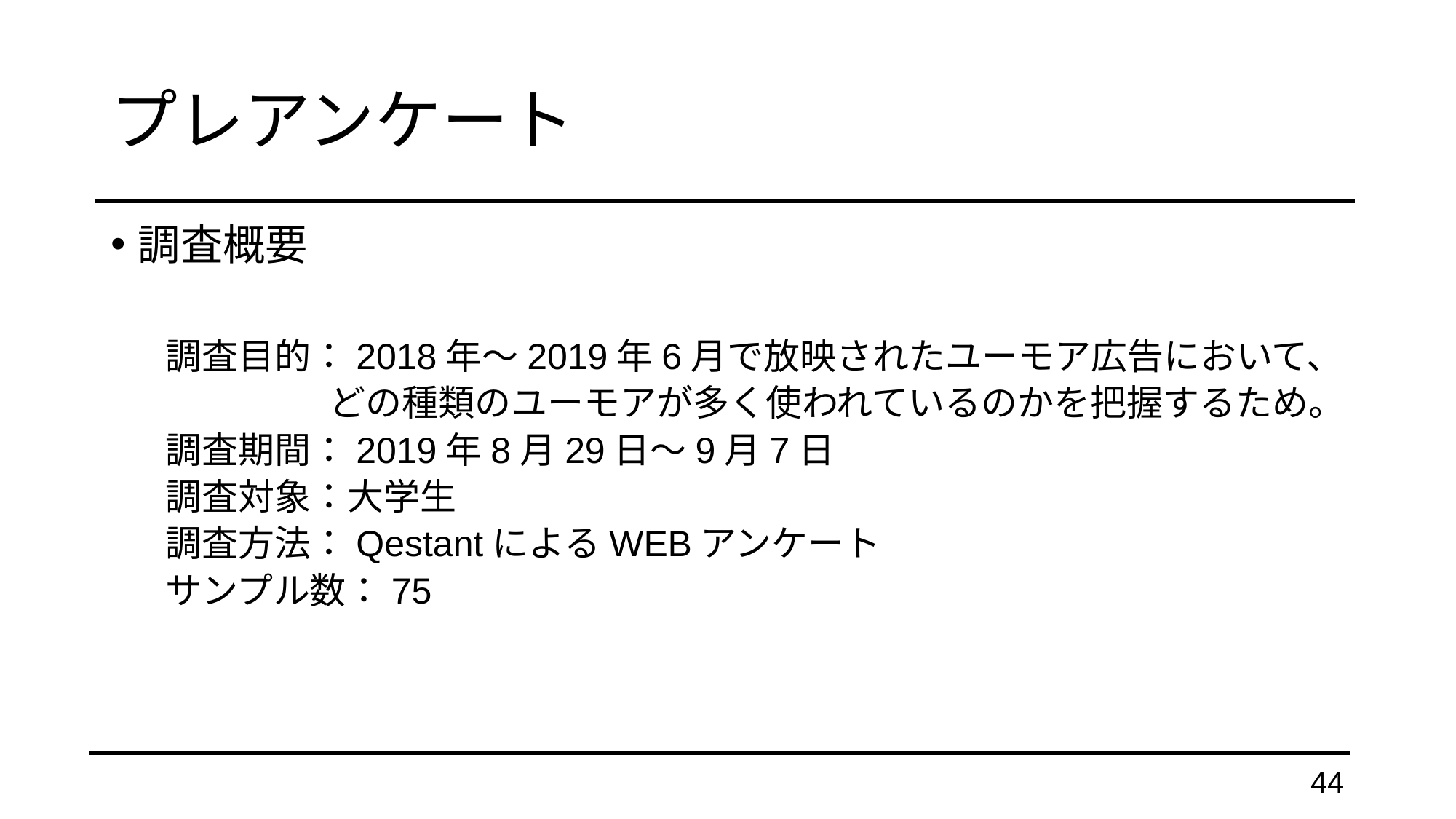

# プレアンケート
調査概要

調査目的：2018年～2019年6月で放映されたユーモア広告において、
どの種類のユーモアが多く使われているのかを把握するため。
調査期間：2019年8月29日～9月7日
調査対象：大学生
調査方法：QestantによるWEBアンケート
サンプル数：75

44